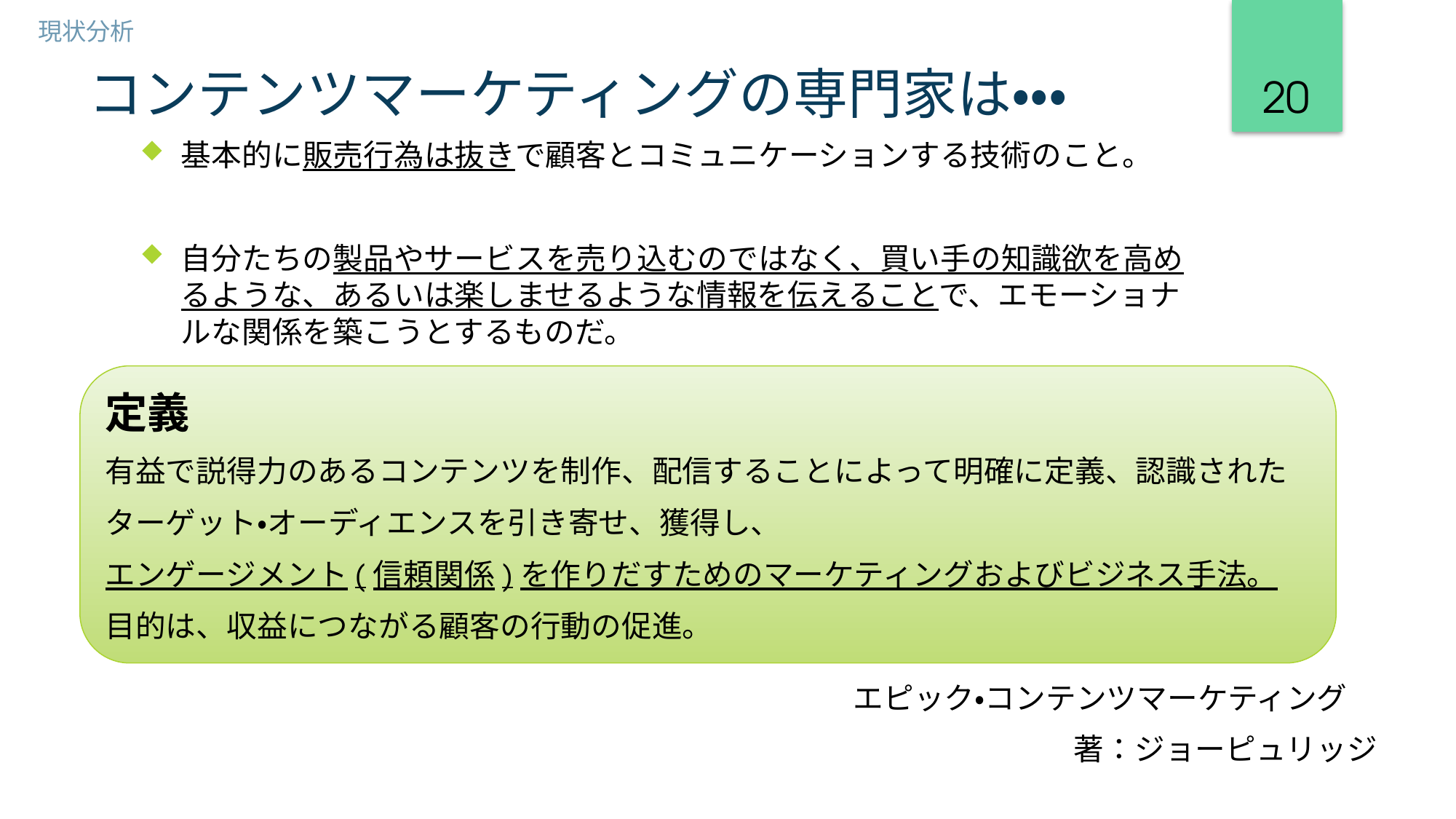

現状分析
20
# コンテンツマーケティングの専門家は・・・
基本的に販売行為は抜きで顧客とコミュニケーションする技術のこと。

自分たちの製品やサービスを売り込むのではなく、買い手の知識欲を高めるような、あるいは楽しませるような情報を伝えることで、エモーショナルな関係を築こうとするものだ。

定義
有益で説得力のあるコンテンツを制作、配信することによって明確に定義、認識された
ターゲット・オーディエンスを引き寄せ、獲得し、
エンゲージメント(信頼関係)を作りだすためのマーケティングおよびビジネス手法。
目的は、収益につながる顧客の行動の促進。
エピック・コンテンツマーケティング
著：ジョーピュリッジ